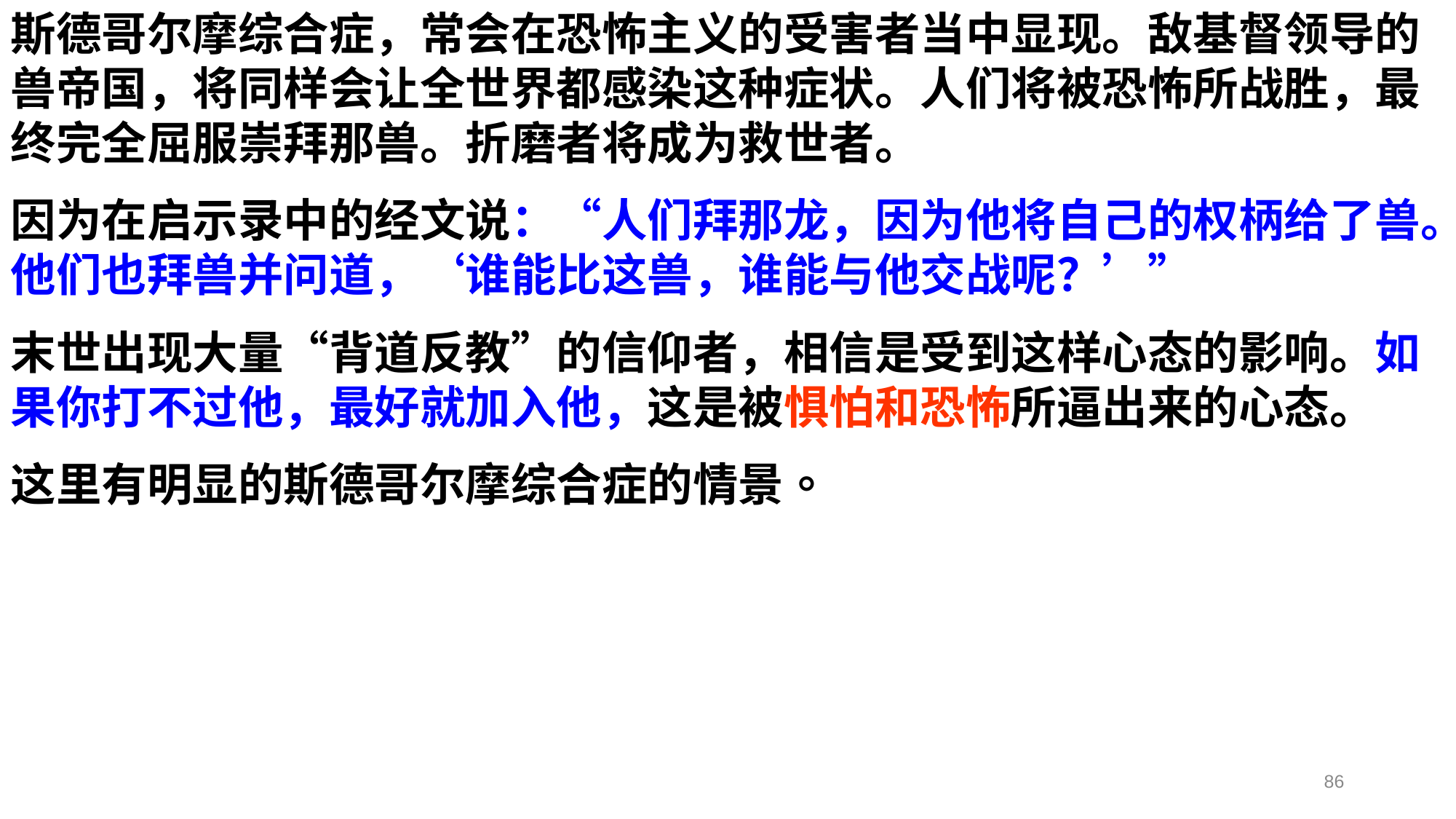

斯德哥尔摩综合症，常会在恐怖主义的受害者当中显现。敌基督领导的兽帝国，将同样会让全世界都感染这种症状。人们将被恐怖所战胜，最终完全屈服崇拜那兽。折磨者将成为救世者。
因为在启示录中的经文说：“人们拜那龙，因为他将自己的权柄给了兽。他们也拜兽并问道，‘谁能比这兽，谁能与他交战呢？’”
末世出现大量“背道反教”的信仰者，相信是受到这样心态的影响。如果你打不过他，最好就加入他，这是被惧怕和恐怖所逼出来的心态。
这里有明显的斯德哥尔摩综合症的情景。

86